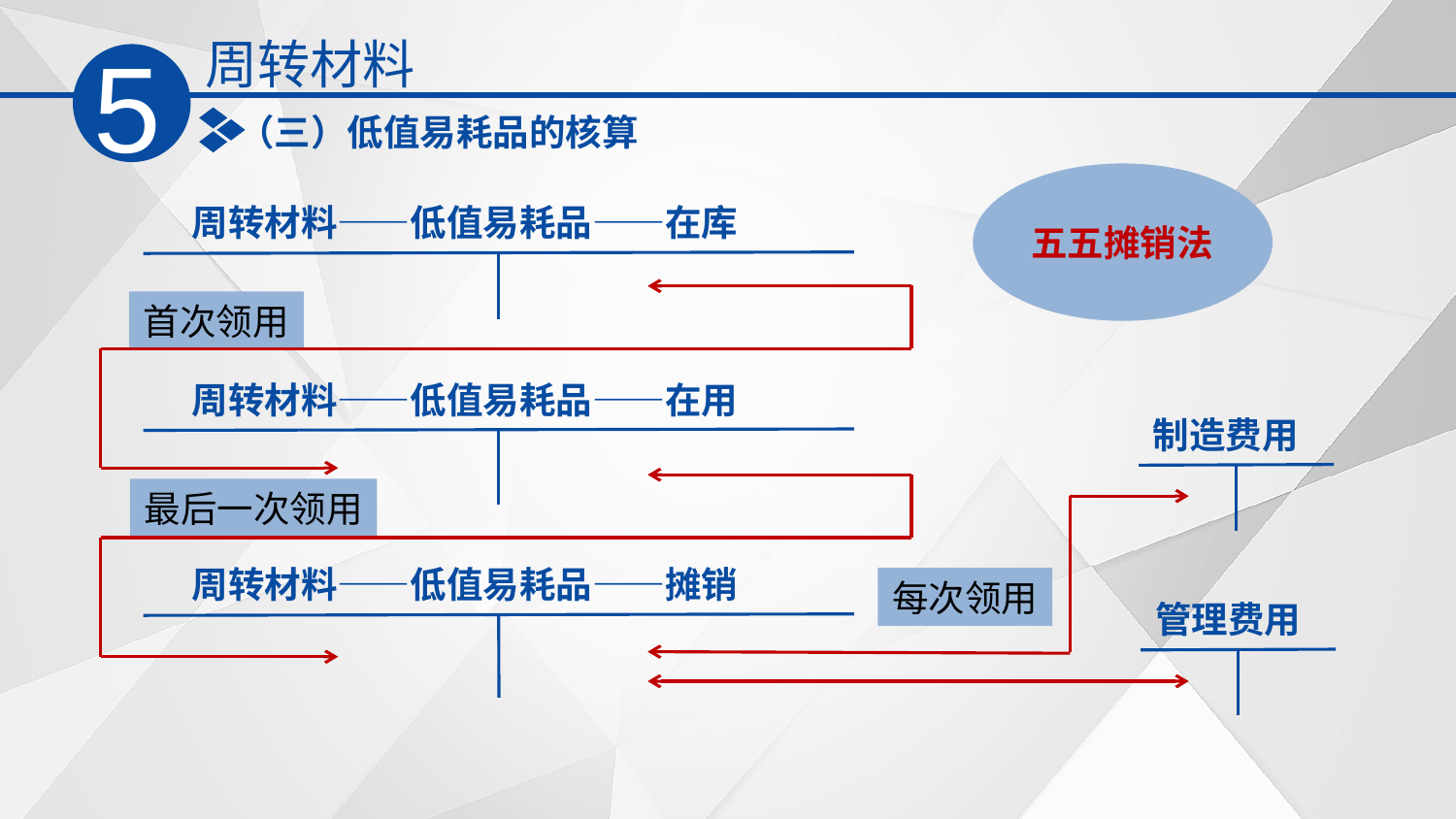

周转材料
5

（三）低值易耗品的核算

五五摊销法
周转材料——低值易耗品——在库
首次领用
周转材料——低值易耗品——在用
制造费用
最后一次领用
周转材料——低值易耗品——摊销
每次领用
管理费用